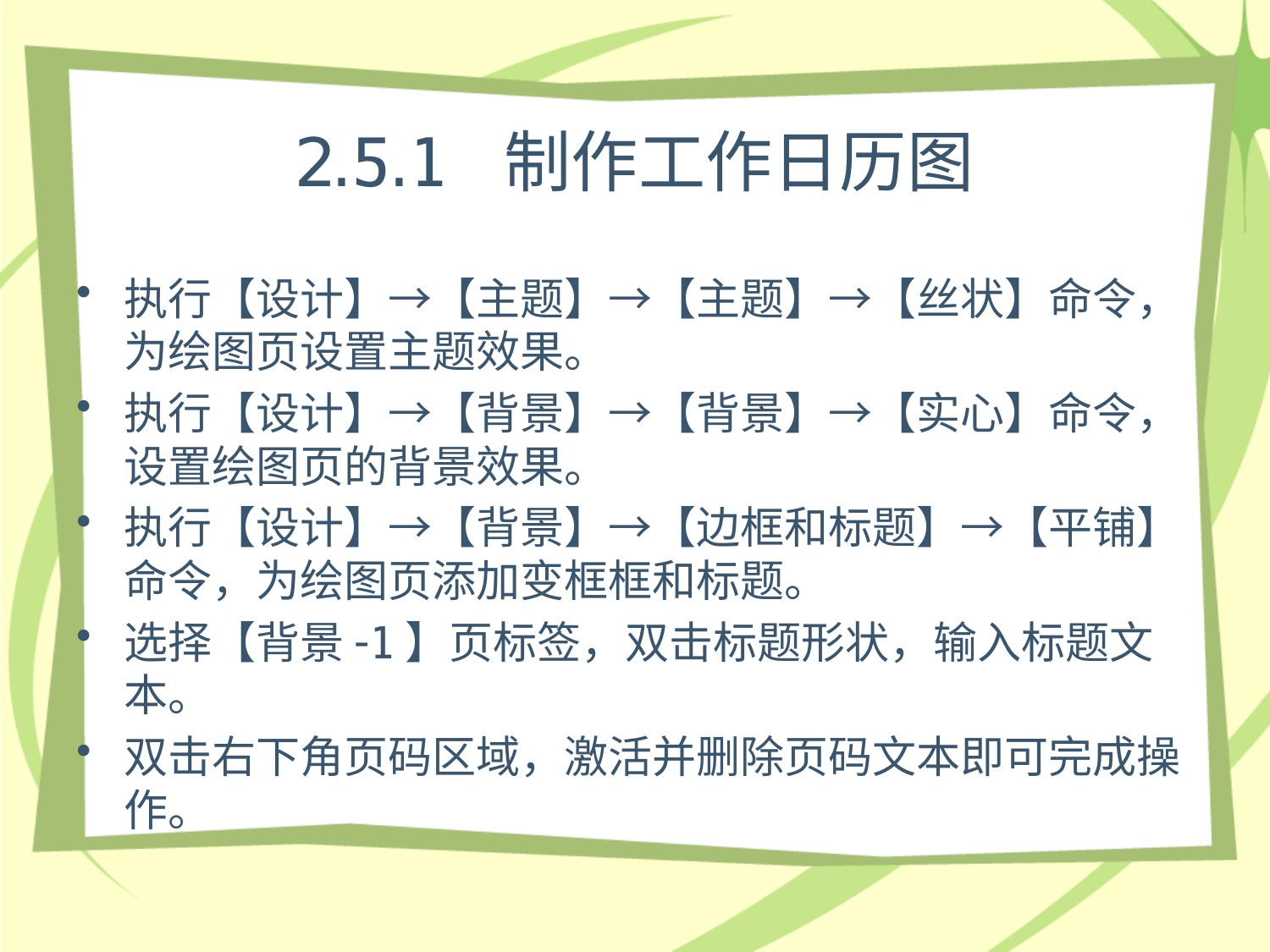

# 2.5.1  制作工作日历图
执行【设计】→【主题】→【主题】→【丝状】命令，为绘图页设置主题效果。
执行【设计】→【背景】→【背景】→【实心】命令，设置绘图页的背景效果。
执行【设计】→【背景】→【边框和标题】→【平铺】命令，为绘图页添加变框框和标题。
选择【背景-1】页标签，双击标题形状，输入标题文本。
双击右下角页码区域，激活并删除页码文本即可完成操作。